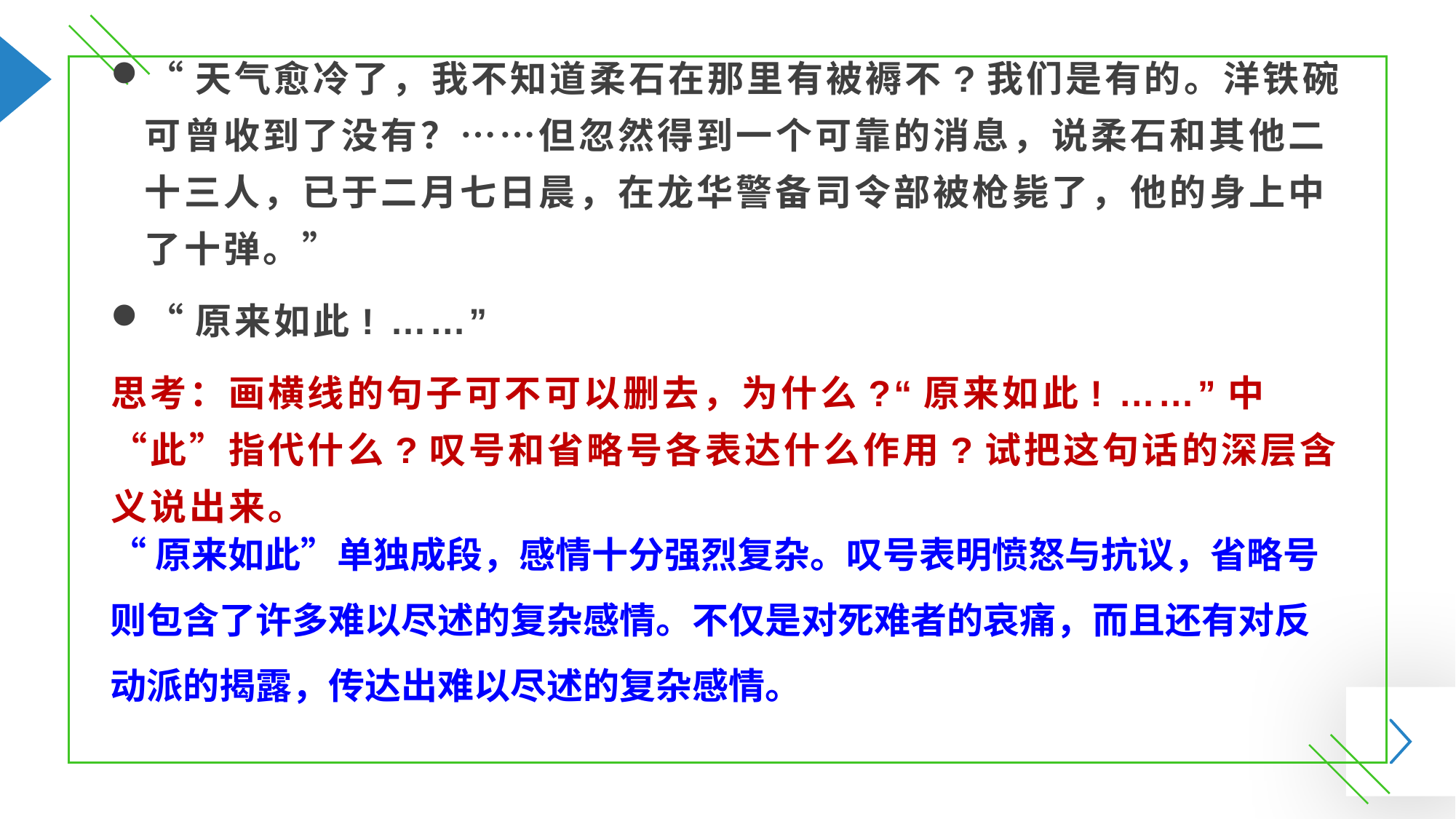

“天气愈冷了，我不知道柔石在那里有被褥不?我们是有的。洋铁碗可曾收到了没有？……但忽然得到一个可靠的消息，说柔石和其他二十三人，已于二月七日晨，在龙华警备司令部被枪毙了，他的身上中了十弹。”
“原来如此! ……”
思考：画横线的句子可不可以删去，为什么?“原来如此! ……”中“此”指代什么?叹号和省略号各表达什么作用?试把这句话的深层含义说出来。

“原来如此”单独成段，感情十分强烈复杂。叹号表明愤怒与抗议，省略号则包含了许多难以尽述的复杂感情。不仅是对死难者的哀痛，而且还有对反动派的揭露，传达出难以尽述的复杂感情。